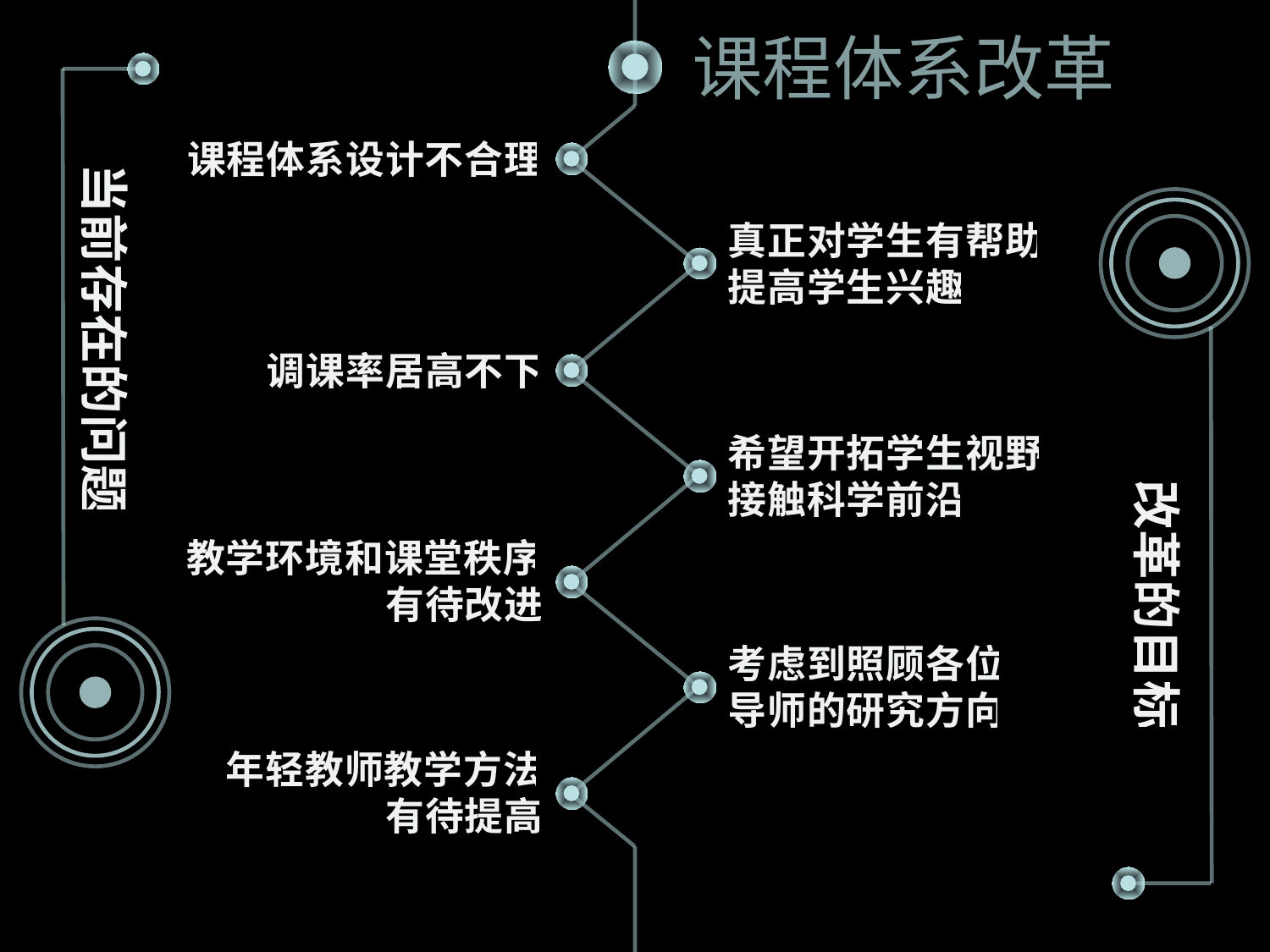

课程体系改革

课程体系设计不合理

当前存在的问题

真正对学生有帮助
提高学生兴趣

调课率居高不下

希望开拓学生视野
接触科学前沿

改革的目标
教学环境和课堂秩序有待改进

考虑到照顾各位导师的研究方向

年轻教师教学方法有待提高